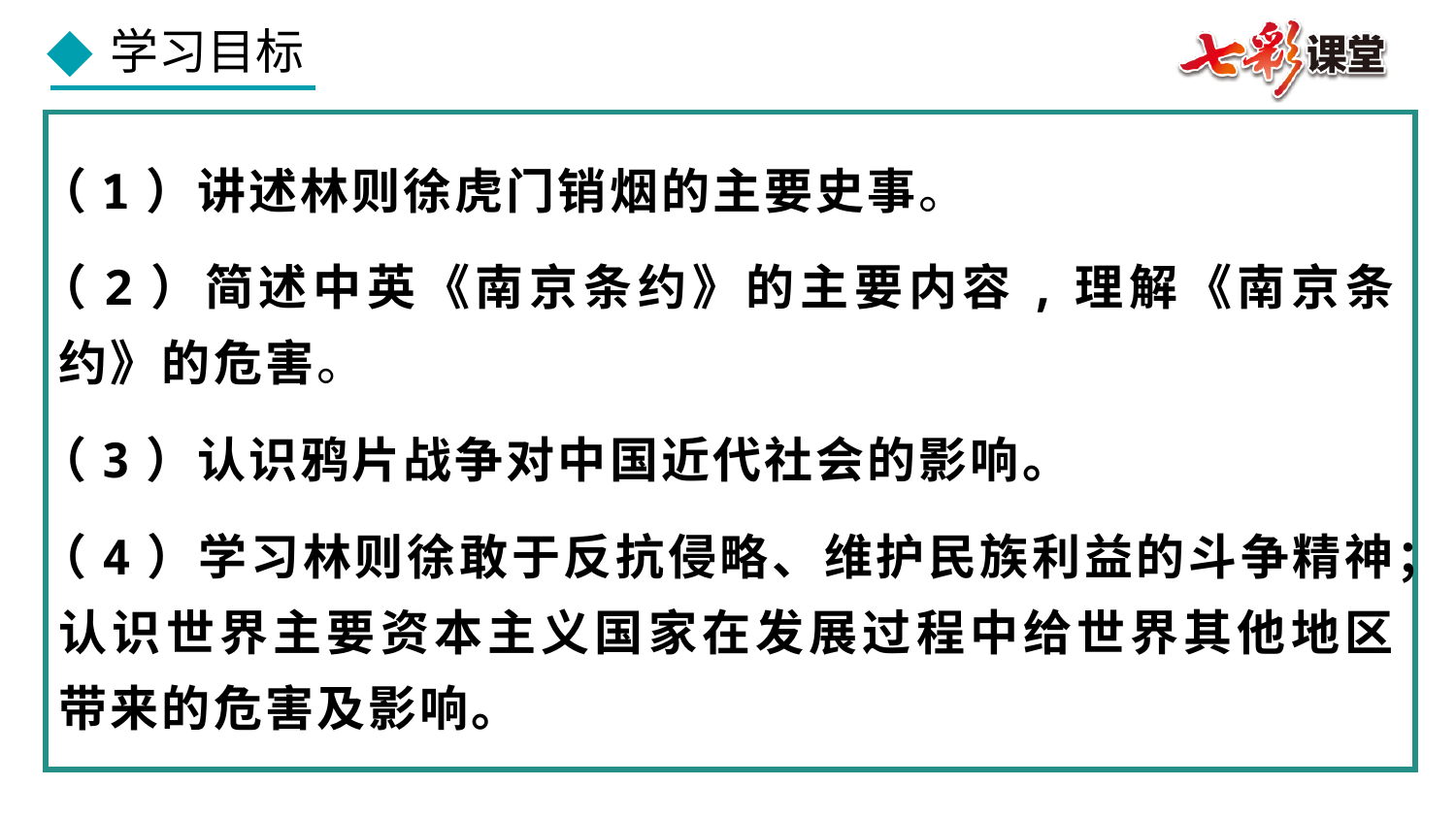

（1）讲述林则徐虎门销烟的主要史事。
（2）简述中英《南京条约》的主要内容,理解《南京条约》的危害。
（3）认识鸦片战争对中国近代社会的影响。
（4）学习林则徐敢于反抗侵略、维护民族利益的斗争精神；认识世界主要资本主义国家在发展过程中给世界其他地区带来的危害及影响。